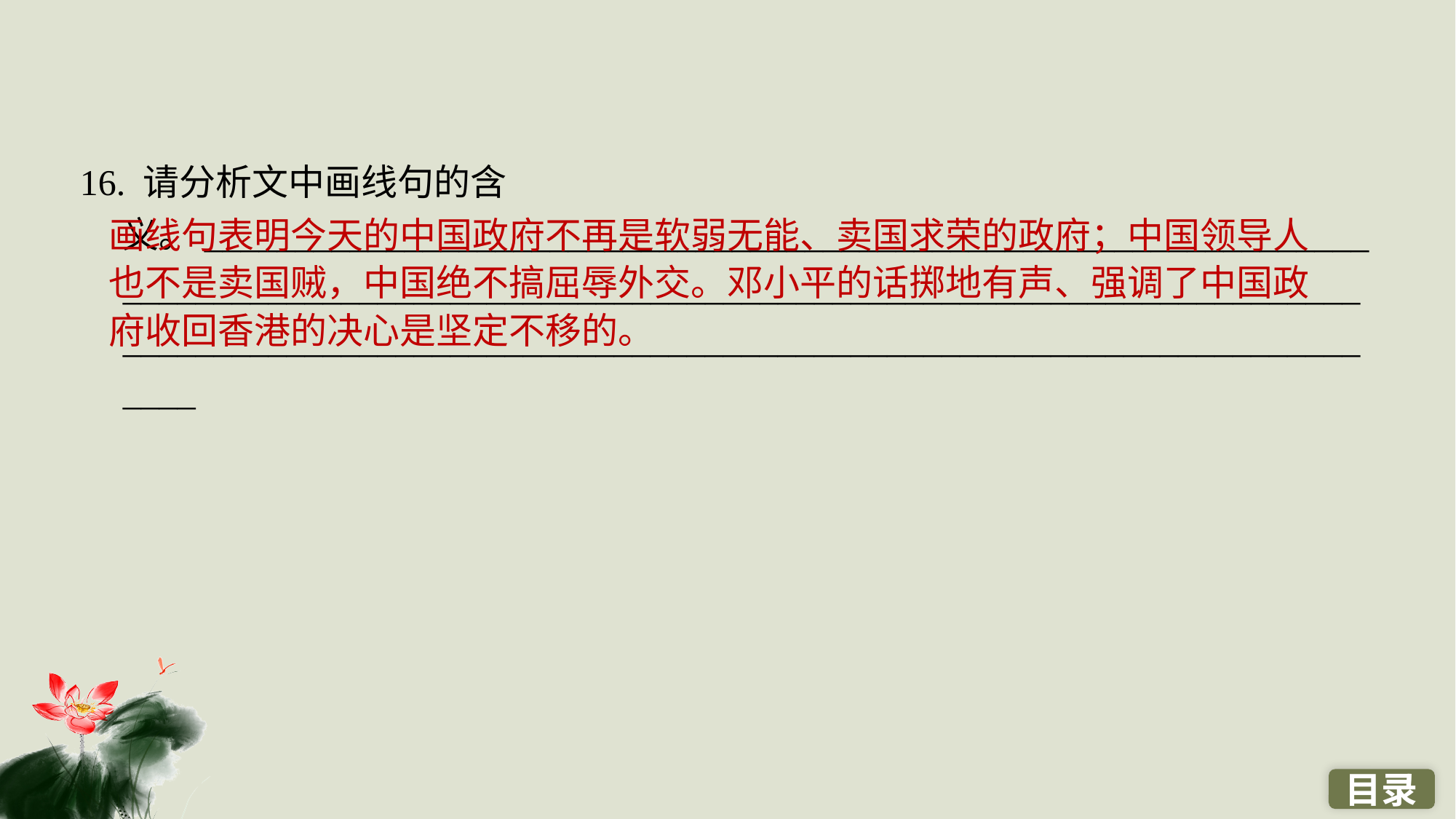

16. 请分析文中画线句的含义。____________________________________________________________________________________________________________________________________________________________________________________________________________
画线句表明今天的中国政府不再是软弱无能、卖国求荣的政府；中国领导人也不是卖国贼，中国绝不搞屈辱外交。邓小平的话掷地有声、强调了中国政府收回香港的决心是坚定不移的。